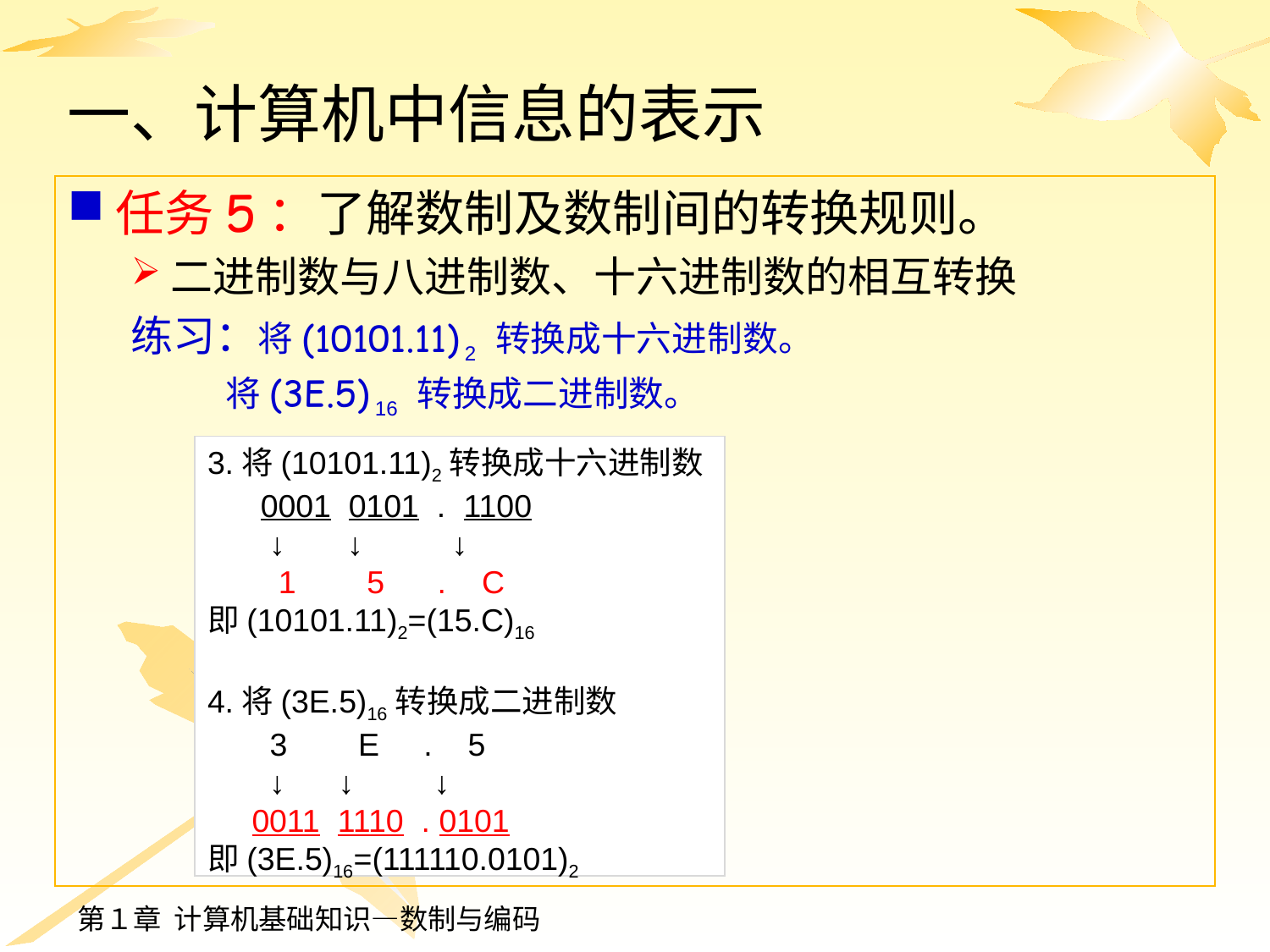

# 一、计算机中信息的表示
任务5：了解数制及数制间的转换规则。
二进制数与八进制数、十六进制数的相互转换
练习：将(10101.11) 2 转换成十六进制数。
           将(3E.5) 16 转换成二进制数。
3.将(10101.11)2转换成十六进制数
      0001  0101  .  1100
       ↓       ↓          ↓
        1        5      .    C
即(10101.11)2=(15.C)16

4.将(3E.5)16转换成二进制数
       3        E     .    5
       ↓      ↓         ↓
     0011  1110  . 0101
即(3E.5)16=(111110.0101)2